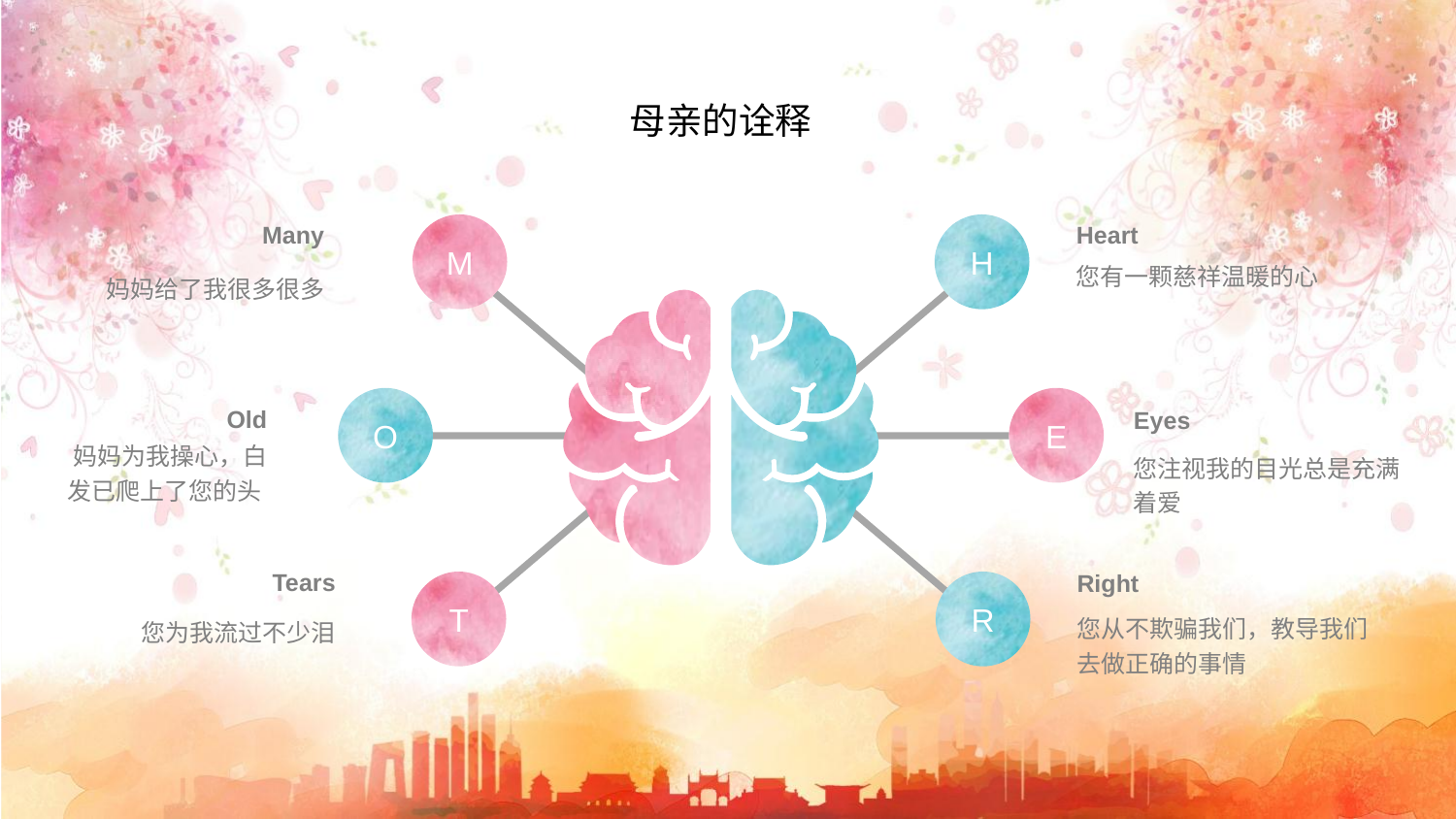

母亲的诠释
M
H

O
E

T
R
Heart
您有一颗慈祥温暖的心
Many
妈妈给了我很多很多
Old
妈妈为我操心，白发已爬上了您的头
Eyes
您注视我的目光总是充满着爱
Tears
您为我流过不少泪
Right
您从不欺骗我们，教导我们去做正确的事情